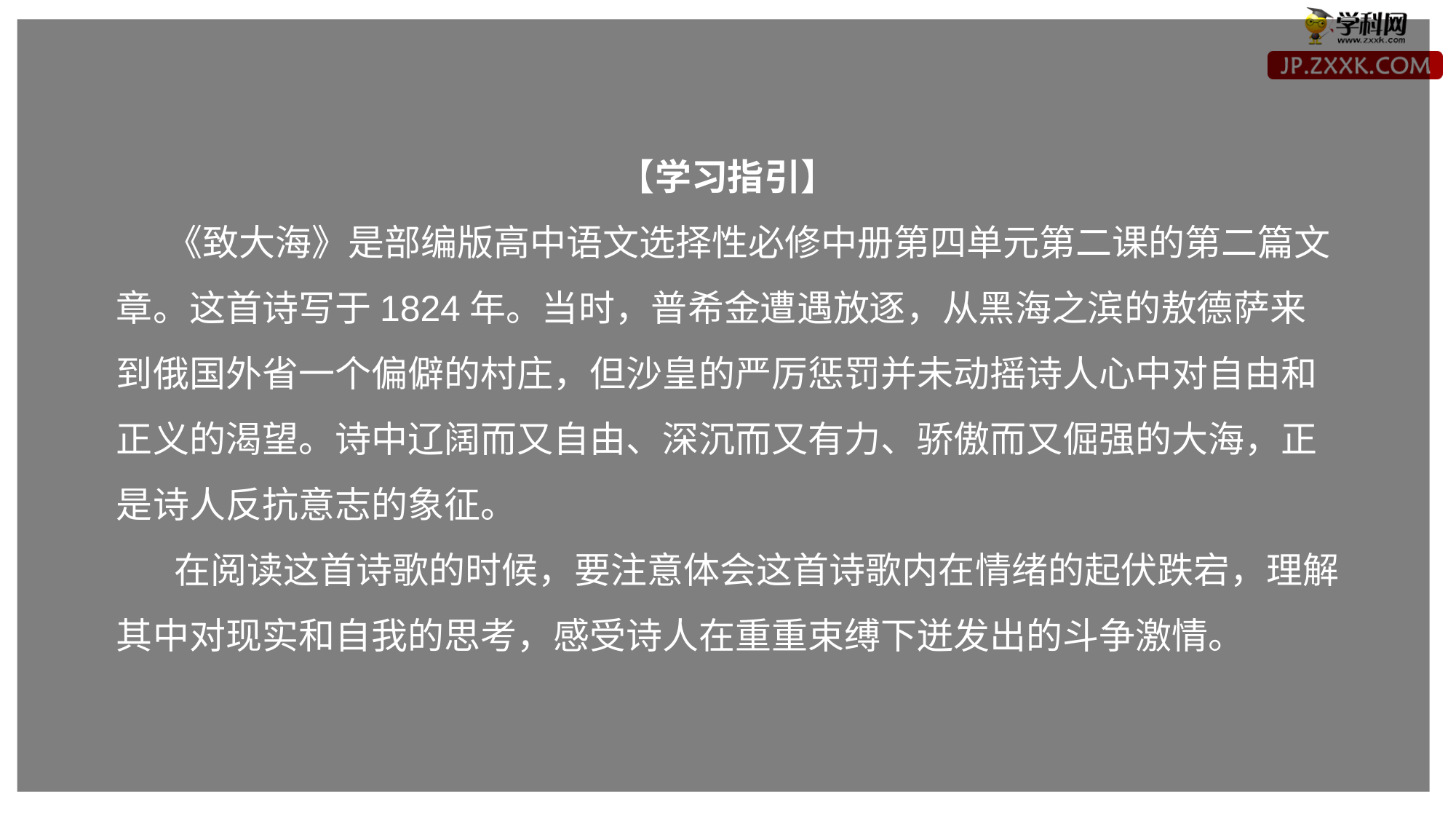

【学习指引】
     《致大海》是部编版高中语文选择性必修中册第四单元第二课的第二篇文章。这首诗写于1824年。当时，普希金遭遇放逐，从黑海之滨的敖德萨来到俄国外省一个偏僻的村庄，但沙皇的严厉惩罚并未动摇诗人心中对自由和正义的渴望。诗中辽阔而又自由、深沉而又有力、骄傲而又倔强的大海，正是诗人反抗意志的象征。
      在阅读这首诗歌的时候，要注意体会这首诗歌内在情绪的起伏跌宕，理解其中对现实和自我的思考，感受诗人在重重束缚下迸发出的斗争激情。